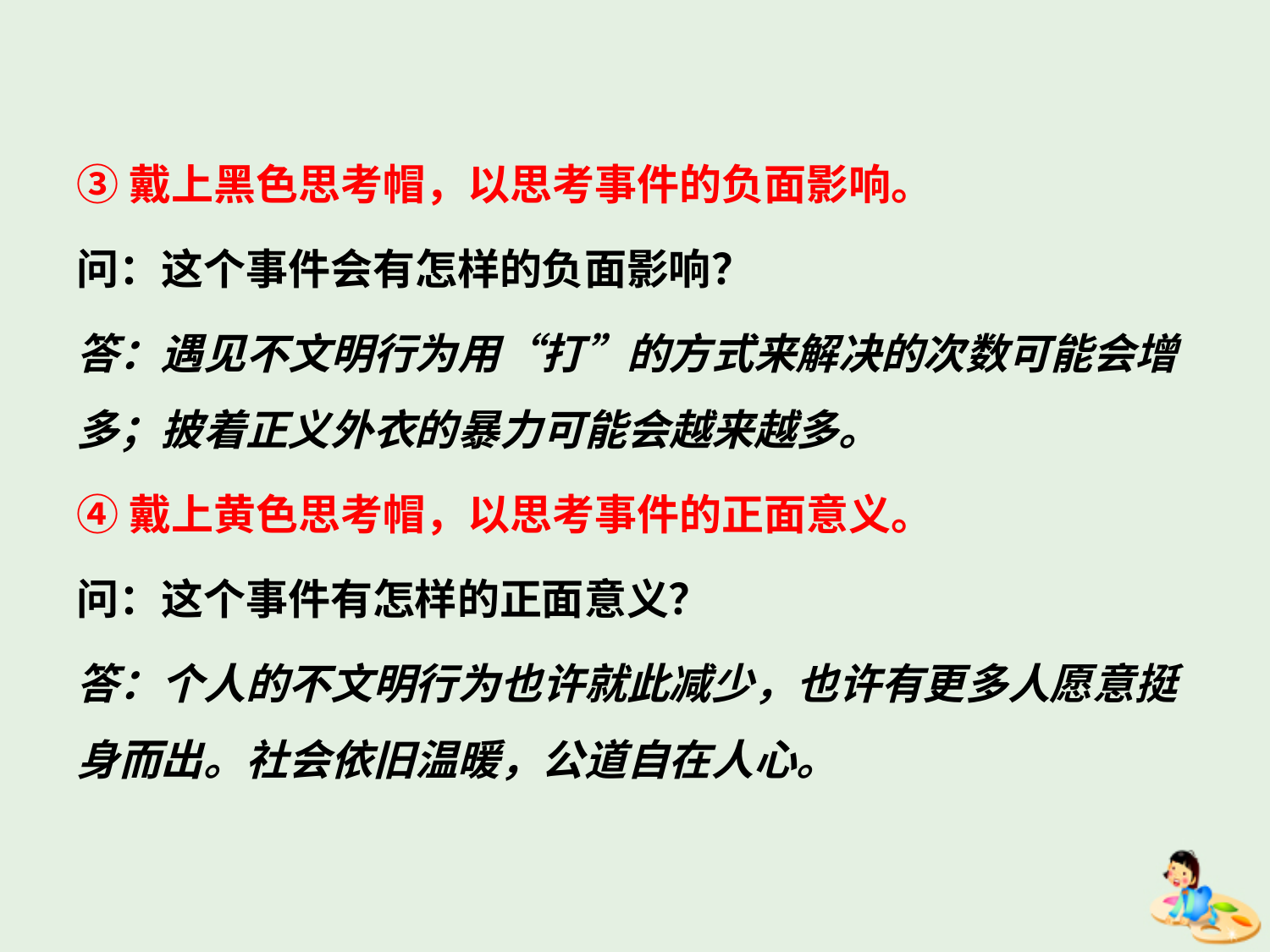

③戴上黑色思考帽，以思考事件的负面影响。
问：这个事件会有怎样的负面影响？
答：遇见不文明行为用“打”的方式来解决的次数可能会增多；披着正义外衣的暴力可能会越来越多。
④戴上黄色思考帽，以思考事件的正面意义。
问：这个事件有怎样的正面意义？
答：个人的不文明行为也许就此减少，也许有更多人愿意挺身而出。社会依旧温暖，公道自在人心。